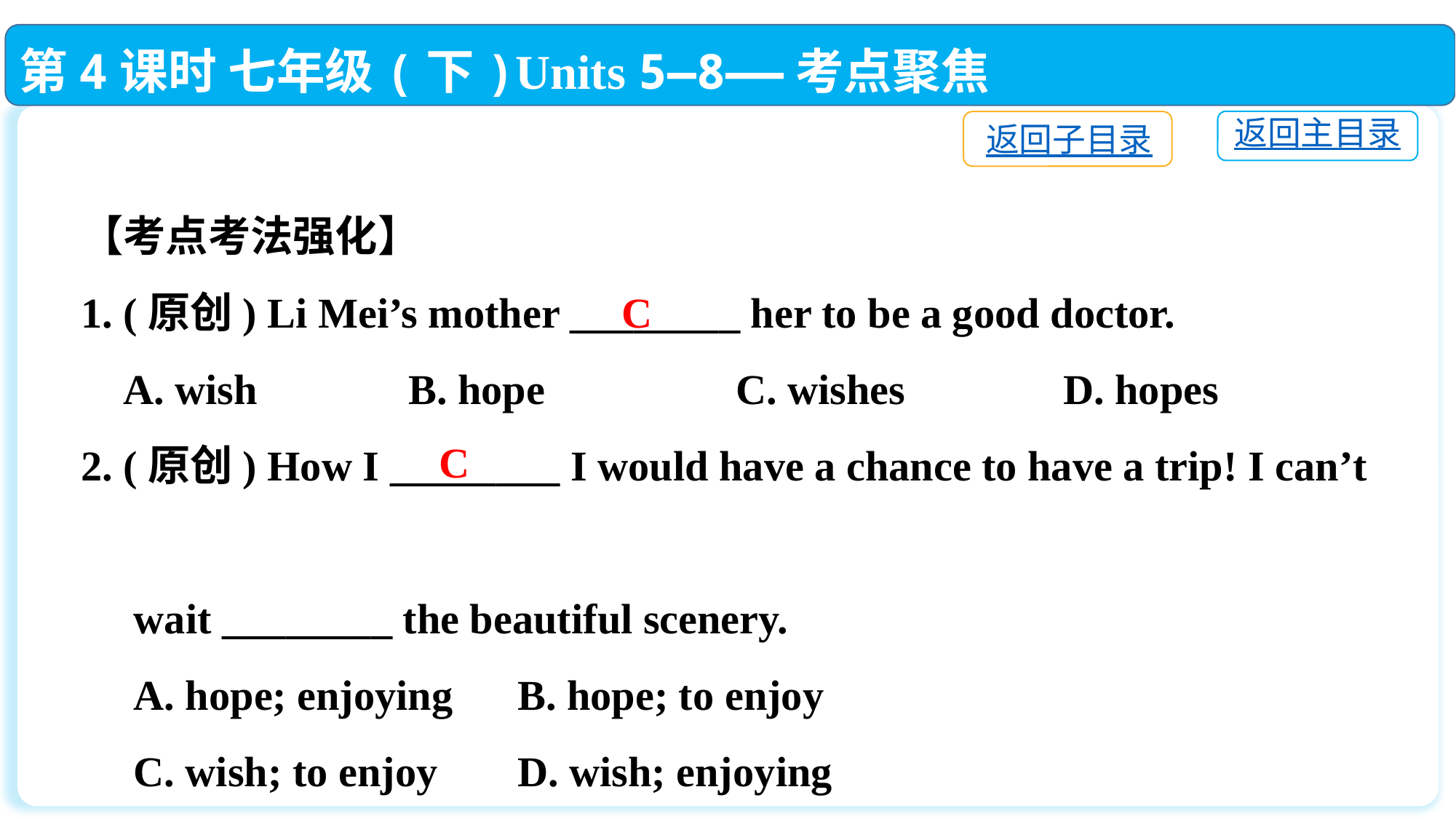

第4课时 七年级(下)Units 5—8——考点聚焦

返回主目录

返回子目录
【考点考法强化】
1. (原创) Li Mei’s mother ________ her to be a good doctor.
    A. wish		B. hope		C. wishes		D. hopes
2. (原创) How I ________ I would have a chance to have a trip! I can’t
     wait ________ the beautiful scenery.
     A. hope; enjoying　 	B. hope; to enjoy
     C. wish; to enjoy　 	D. wish; enjoying
C
C